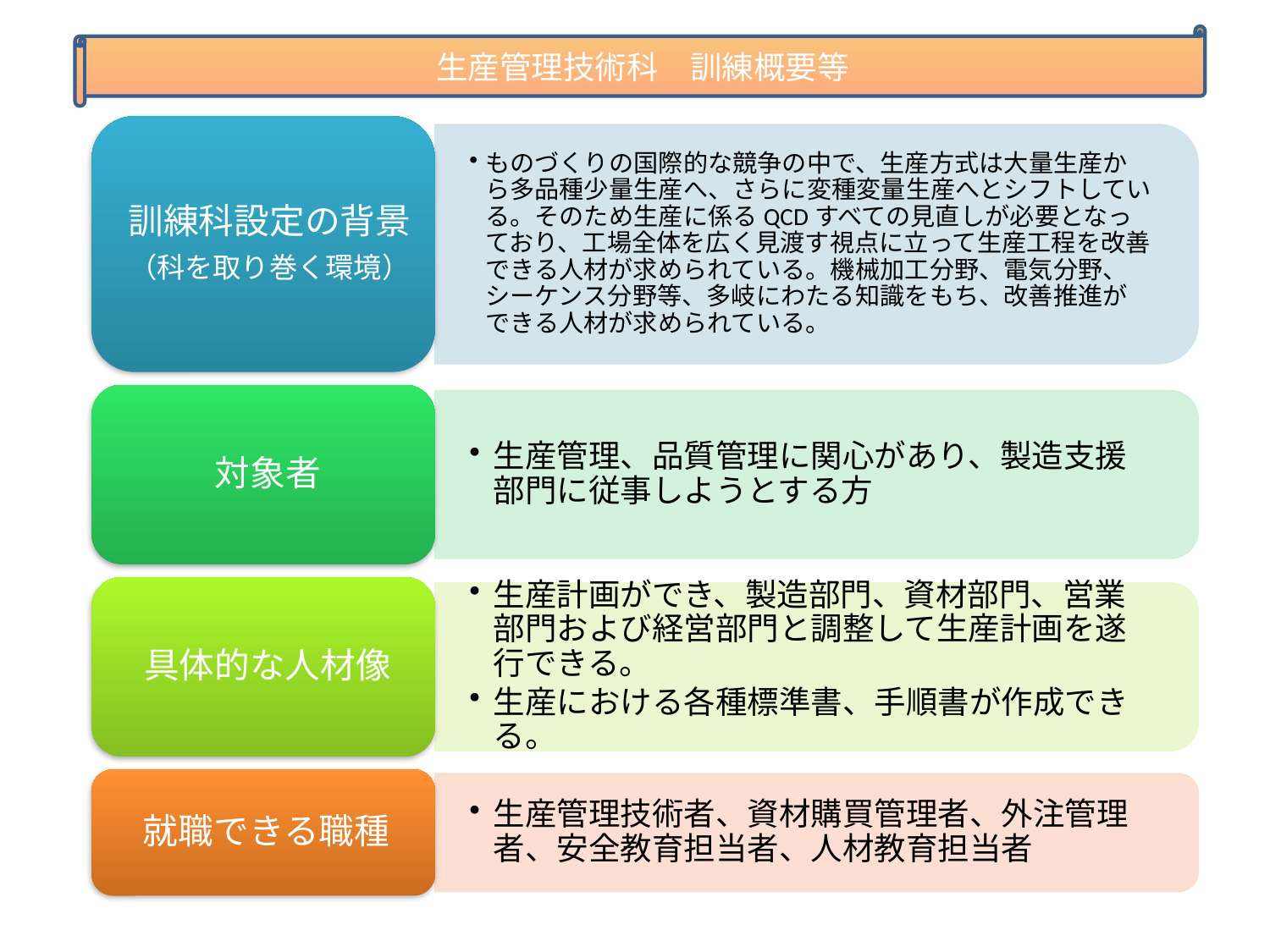

生産管理技術科　訓練概要等
ものづくりの国際的な競争の中で、生産方式は大量生産から多品種少量生産へ、さらに変種変量生産へとシフトしている。そのため生産に係るQCDすべての見直しが必要となっており、工場全体を広く見渡す視点に立って生産工程を改善できる人材が求められている。機械加工分野、電気分野、シーケンス分野等、多岐にわたる知識をもち、改善推進ができる人材が求められている。
訓練科設定の背景
（科を取り巻く環境）
生産管理、品質管理に関心があり、製造支援部門に従事しようとする方
対象者
生産計画ができ、製造部門、資材部門、営業部門および経営部門と調整して生産計画を遂行できる。
生産における各種標準書、手順書が作成できる。
具体的な人材像
生産管理技術者、資材購買管理者、外注管理者、安全教育担当者、人材教育担当者
就職できる職種